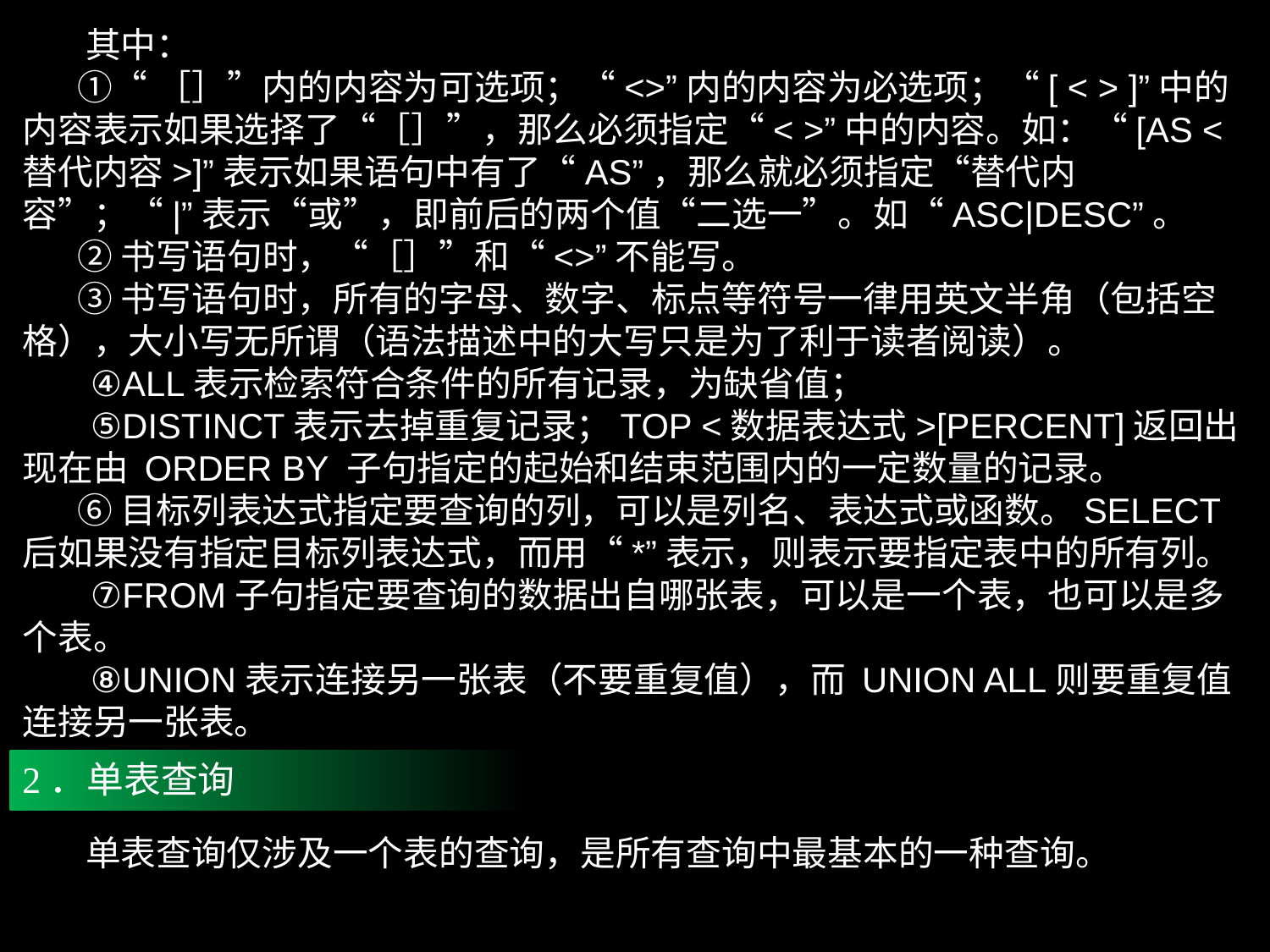

其中：
       ①“［］”内的内容为可选项；“<>”内的内容为必选项；“[ < > ]”中的内容表示如果选择了“［］”，那么必须指定“< >”中的内容。如：“[AS <替代内容>]”表示如果语句中有了“AS”，那么就必须指定“替代内容”；“|”表示“或”，即前后的两个值“二选一”。如“ASC|DESC”。
       ②书写语句时，“［］”和“<>”不能写。
       ③书写语句时，所有的字母、数字、标点等符号一律用英文半角（包括空格），大小写无所谓（语法描述中的大写只是为了利于读者阅读）。
       ④ALL表示检索符合条件的所有记录，为缺省值；
       ⑤DISTINCT表示去掉重复记录；TOP <数据表达式>[PERCENT]返回出现在由 ORDER BY 子句指定的起始和结束范围内的一定数量的记录。
       ⑥目标列表达式指定要查询的列，可以是列名、表达式或函数。SELECT后如果没有指定目标列表达式，而用“*”表示，则表示要指定表中的所有列。
       ⑦FROM子句指定要查询的数据出自哪张表，可以是一个表，也可以是多个表。
       ⑧UNION表示连接另一张表（不要重复值），而 UNION ALL则要重复值连接另一张表。
2．单表查询
       单表查询仅涉及一个表的查询，是所有查询中最基本的一种查询。